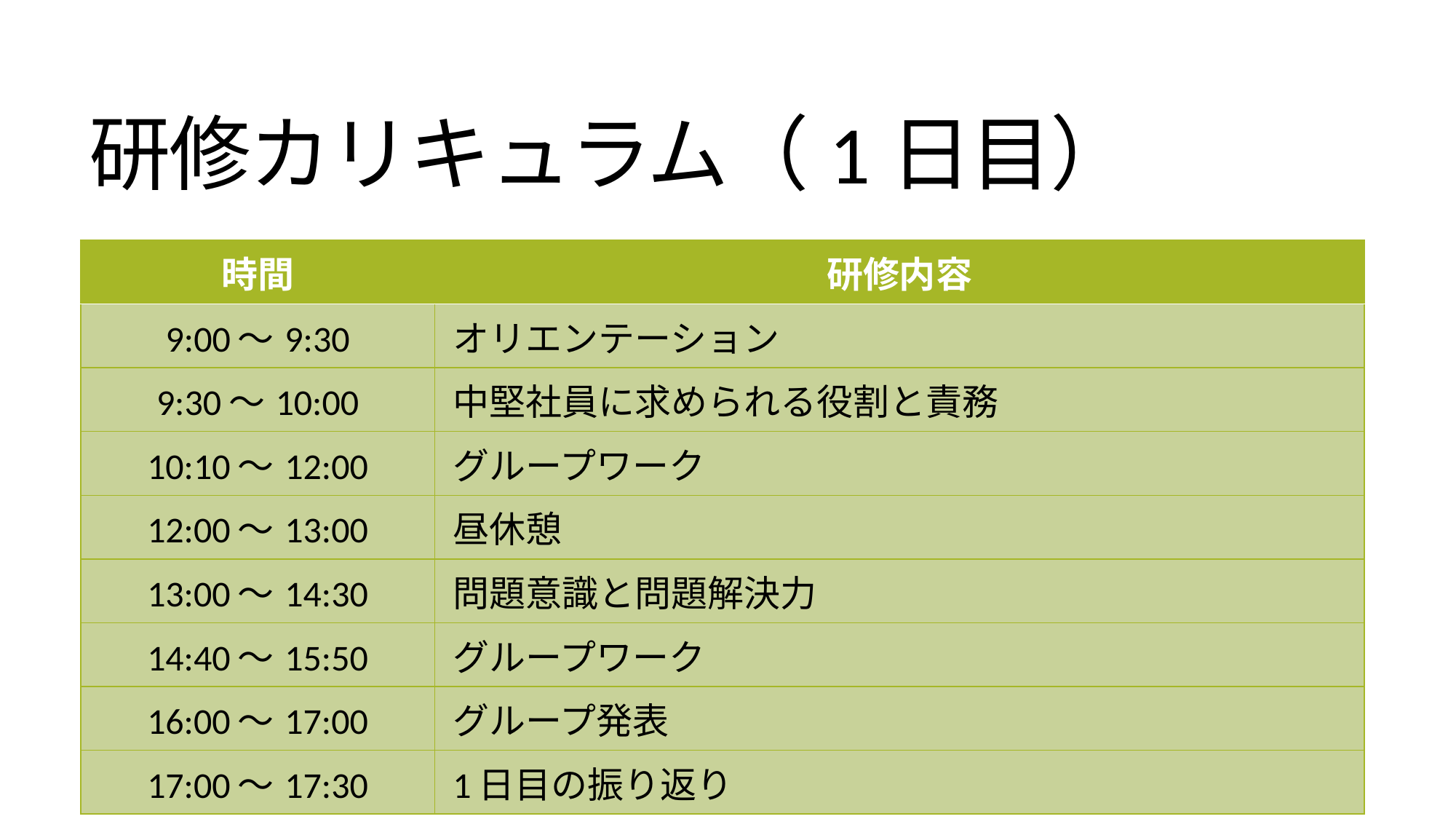

# 研修カリキュラム（1日目）
| 時間 | 研修内容 |
| --- | --- |
| 9:00～9:30 | オリエンテーション |
| 9:30～10:00 | 中堅社員に求められる役割と責務 |
| 10:10～12:00 | グループワーク |
| 12:00～13:00 | 昼休憩 |
| 13:00～14:30 | 問題意識と問題解決力 |
| 14:40～15:50 | グループワーク |
| 16:00～17:00 | グループ発表 |
| 17:00～17:30 | 1日目の振り返り |